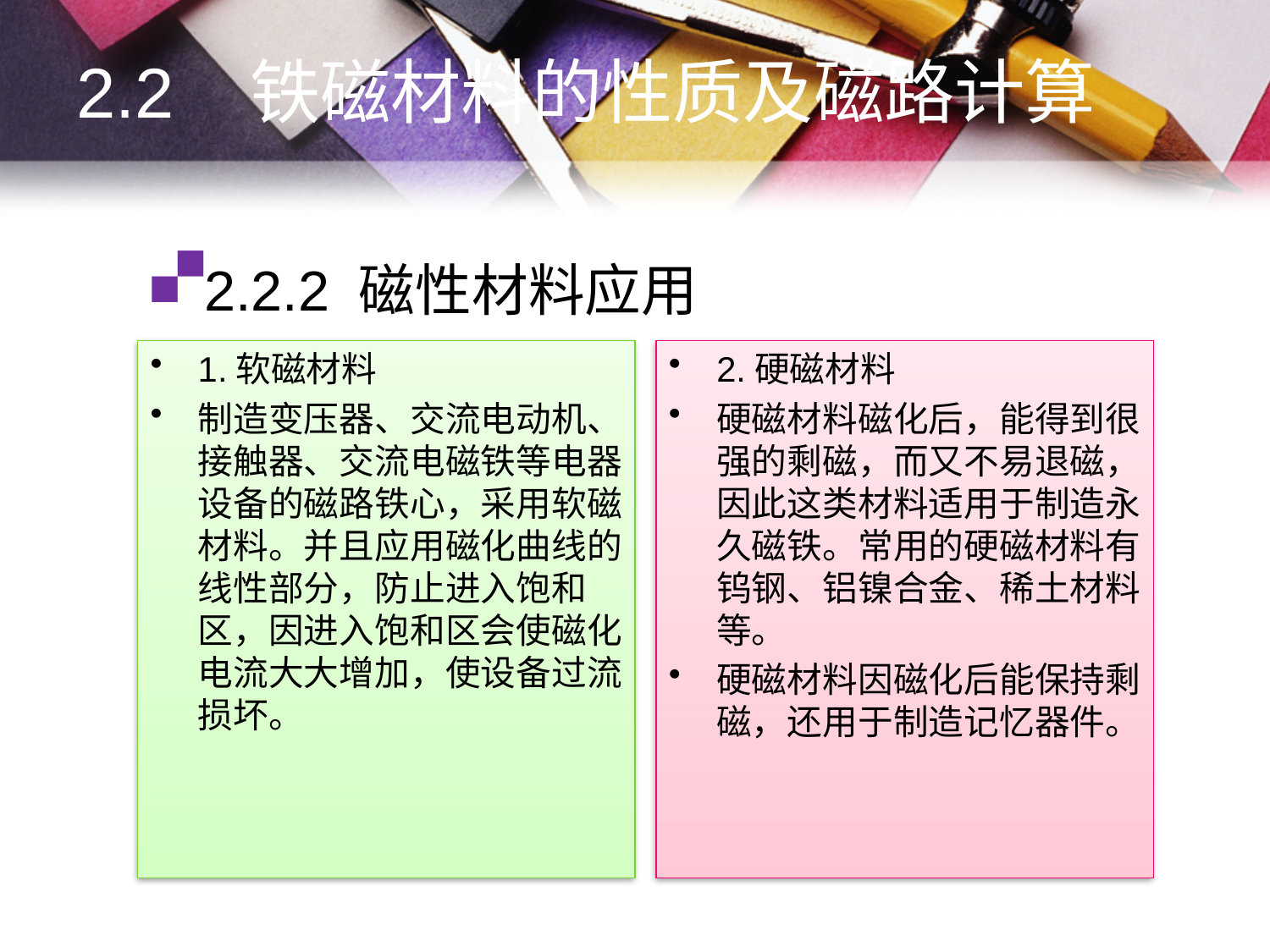

2.2   铁磁材料的性质及磁路计算
# 2.2.2 磁性材料应用
1.软磁材料
制造变压器、交流电动机、接触器、交流电磁铁等电器设备的磁路铁心，采用软磁材料。并且应用磁化曲线的线性部分，防止进入饱和区，因进入饱和区会使磁化电流大大增加，使设备过流损坏。
2.硬磁材料
硬磁材料磁化后，能得到很强的剩磁，而又不易退磁，因此这类材料适用于制造永久磁铁。常用的硬磁材料有钨钢、铝镍合金、稀土材料等。
硬磁材料因磁化后能保持剩磁，还用于制造记忆器件。